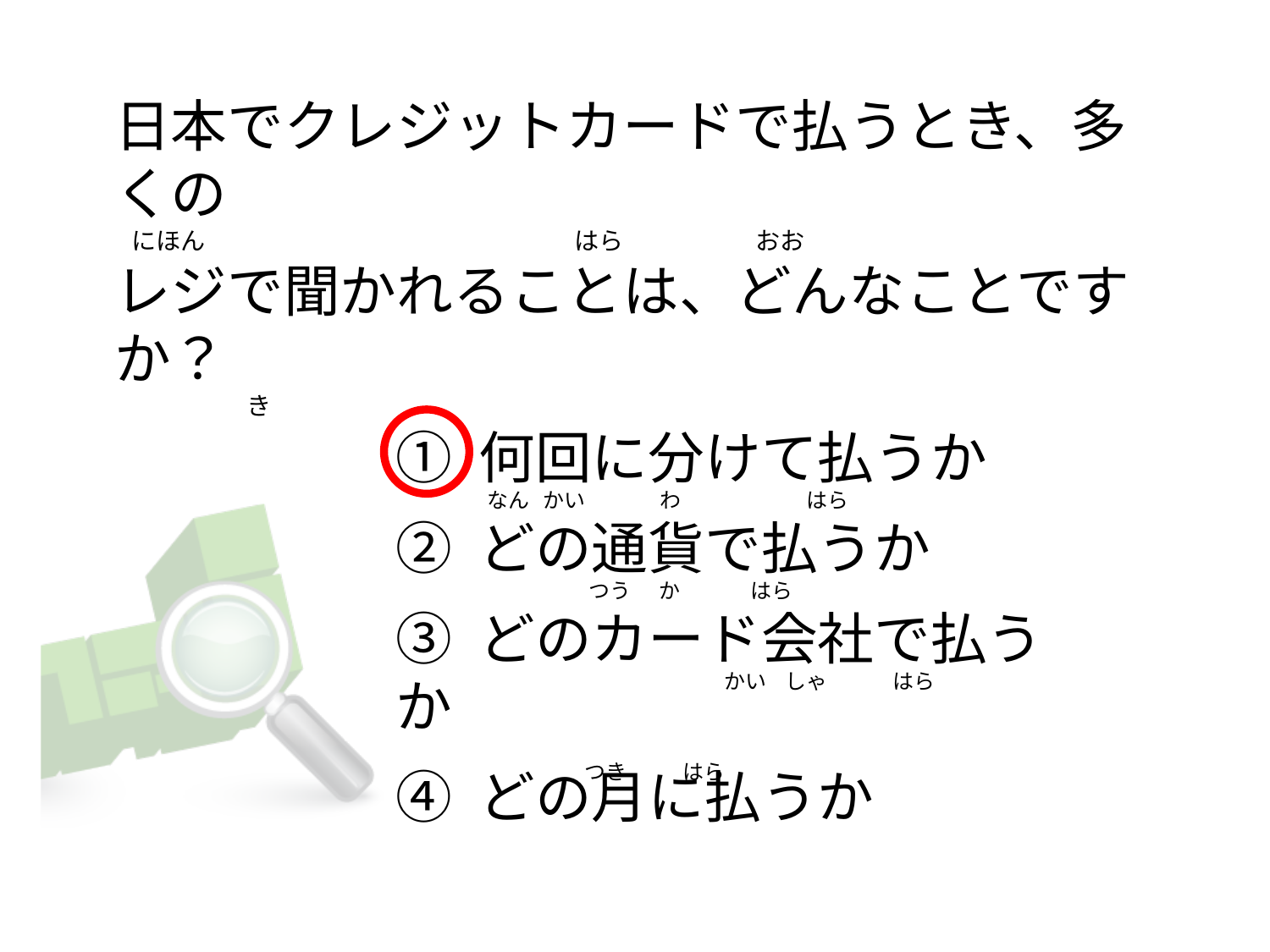

日本でクレジットカードで払うとき、多くの
  にほん                                                                   はら                        おお
レジで聞かれることは、どんなことですか？
                       き

① 何回に分けて払うか
② どの通貨で払うか
③ どのカード会社で払うか
④ どの月に払うか
 なん   かい                わ                           はら
                       つう      か               はら
                                                    かい    しゃ              はら
                     つき            はら